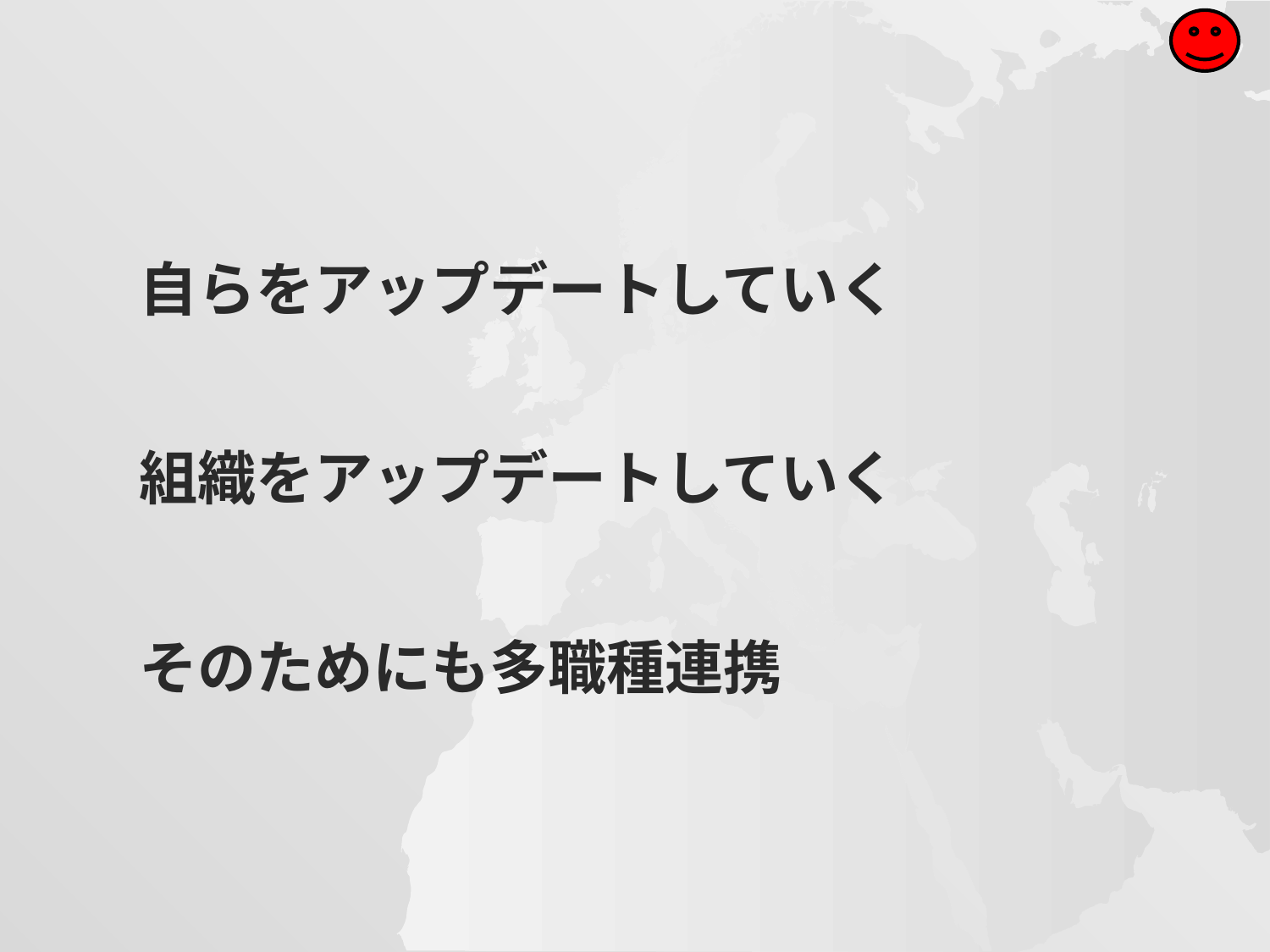

# 自らをアップデートしていく 組織をアップデートしていく そのためにも多職種連携